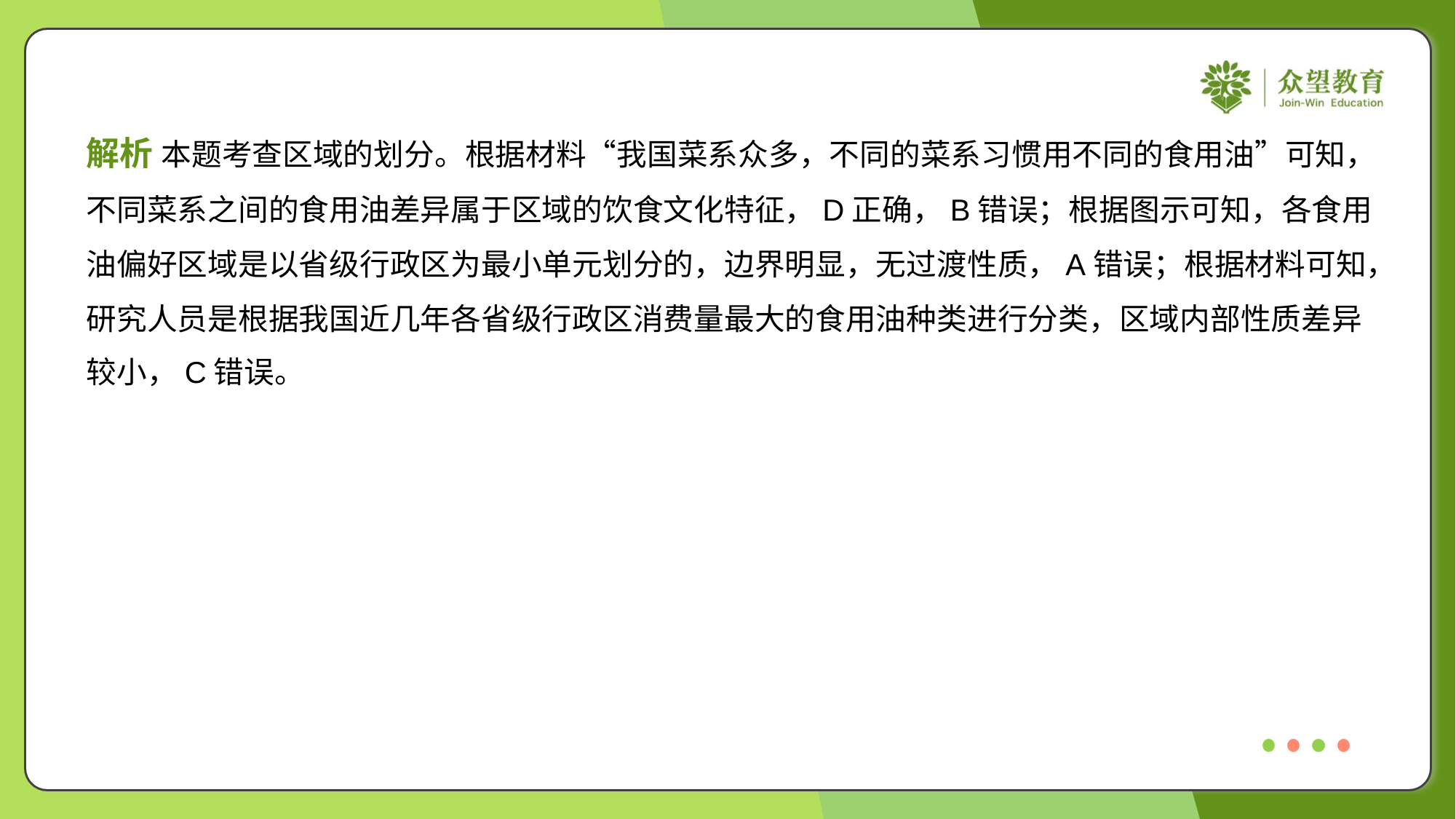

解析 本题考查区域的划分。根据材料“我国菜系众多，不同的菜系习惯用不同的食用油”可知，
不同菜系之间的食用油差异属于区域的饮食文化特征，D正确，B错误；根据图示可知，各食用
油偏好区域是以省级行政区为最小单元划分的，边界明显，无过渡性质，A错误；根据材料可知，
研究人员是根据我国近几年各省级行政区消费量最大的食用油种类进行分类，区域内部性质差异
较小，C错误。